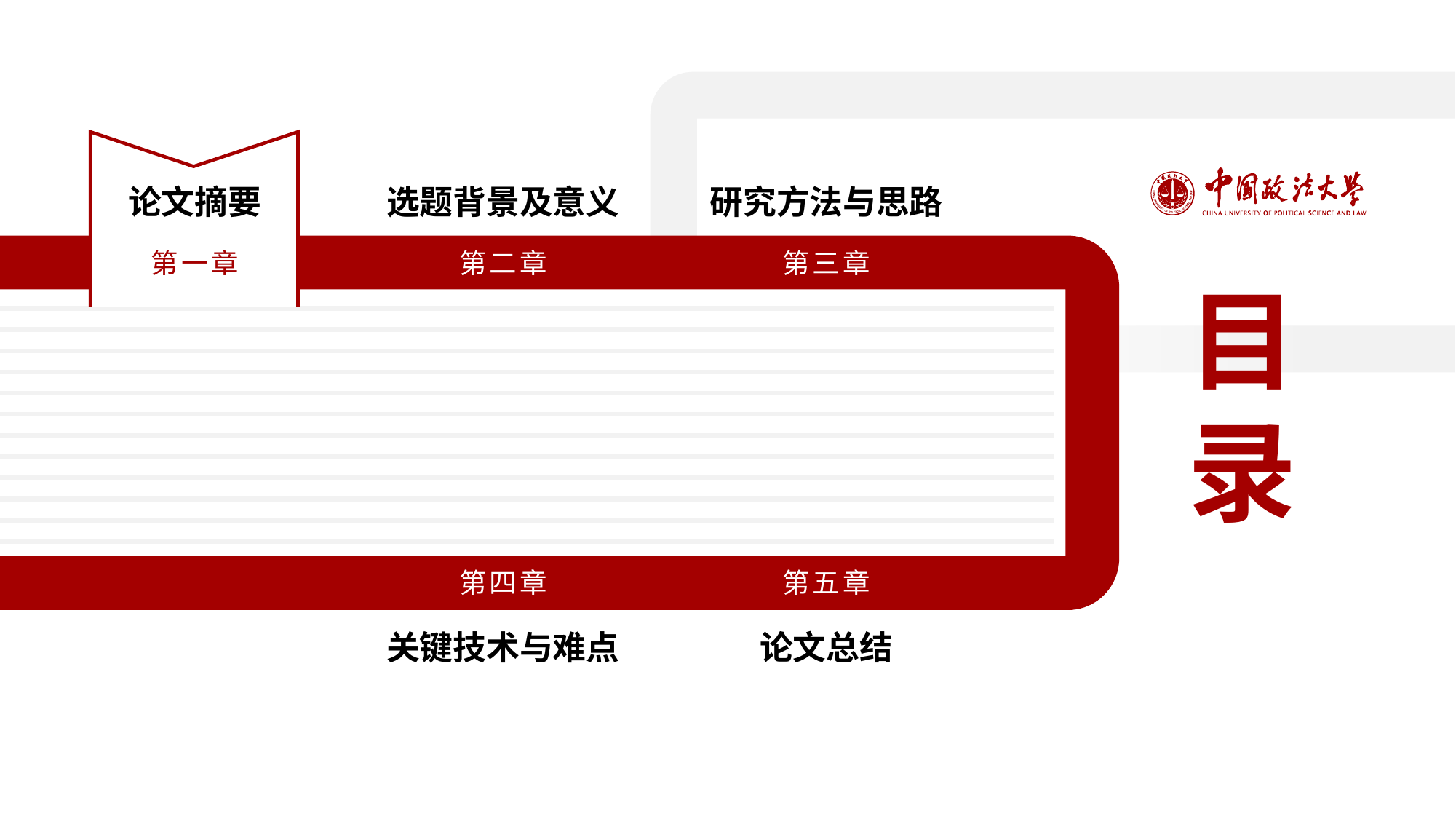

论文摘要
选题背景及意义
研究方法与思路
第一章
第二章
第三章

目
录
第四章
第五章
关键技术与难点
论文总结